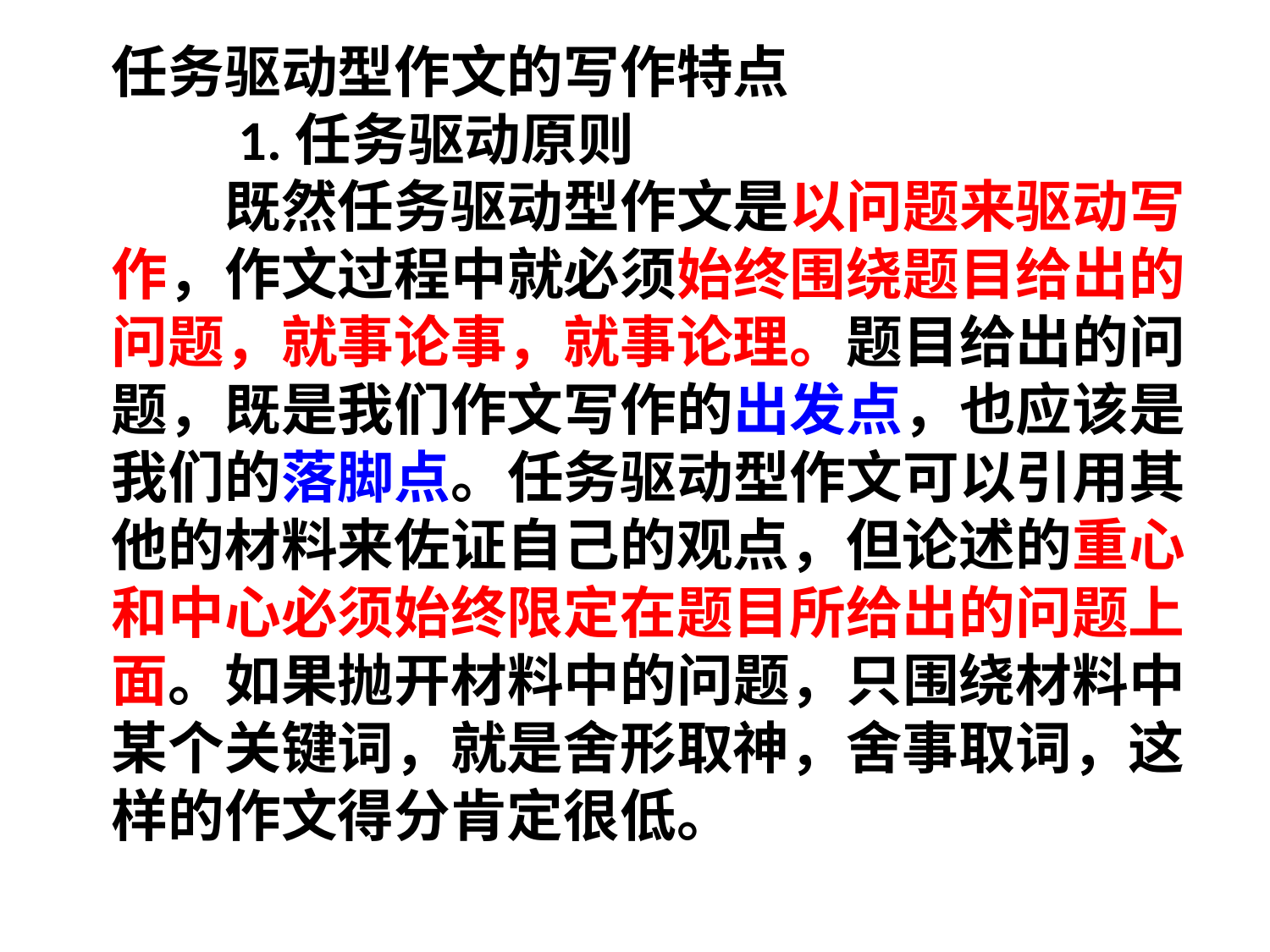

任务驱动型作文的写作特点
　　1.任务驱动原则
　　既然任务驱动型作文是以问题来驱动写作，作文过程中就必须始终围绕题目给出的问题，就事论事，就事论理。题目给出的问题，既是我们作文写作的出发点，也应该是我们的落脚点。任务驱动型作文可以引用其他的材料来佐证自己的观点，但论述的重心和中心必须始终限定在题目所给出的问题上面。如果抛开材料中的问题，只围绕材料中某个关键词，就是舍形取神，舍事取词，这样的作文得分肯定很低。